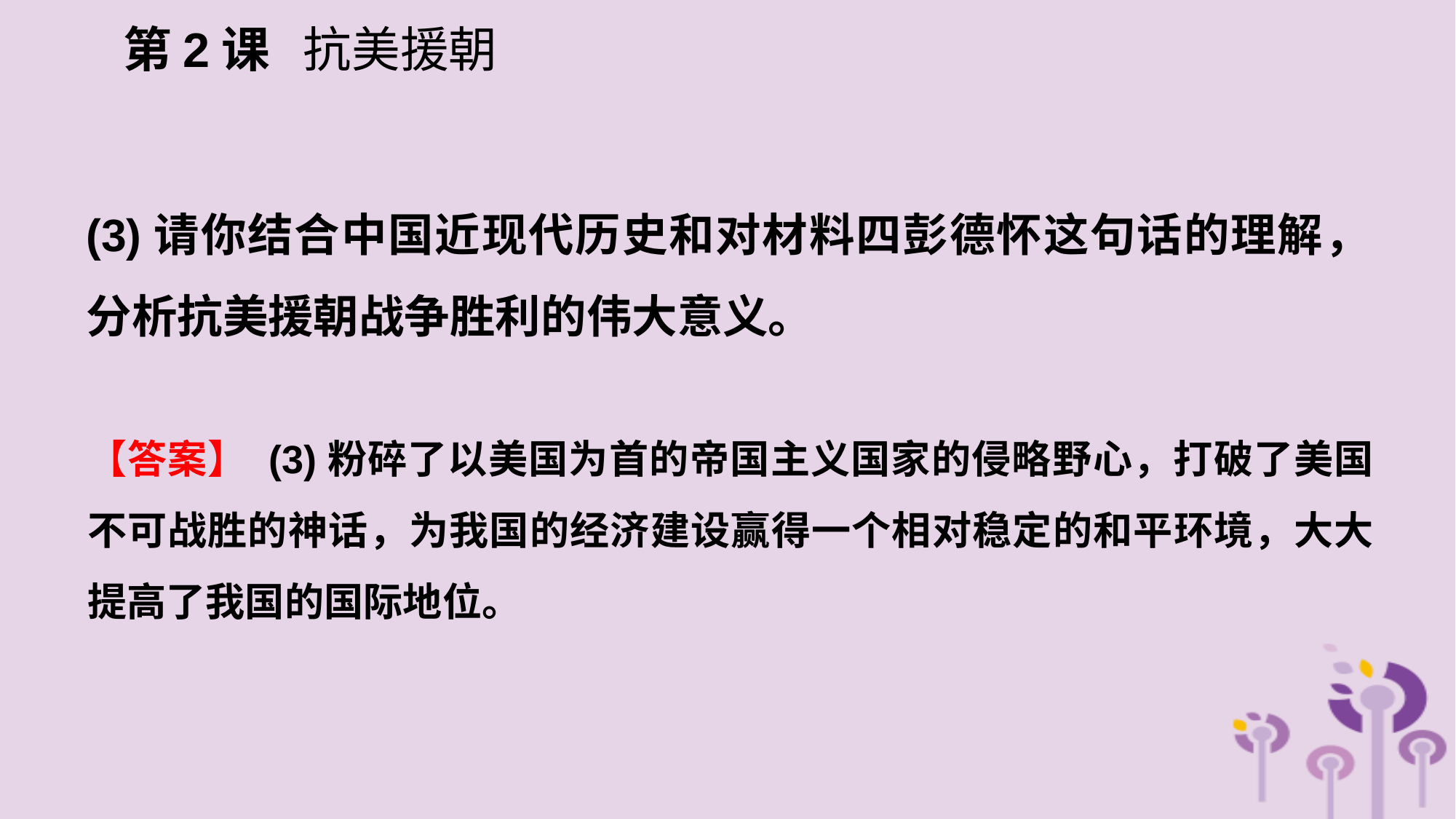

第2课   抗美援朝
(3)请你结合中国近现代历史和对材料四彭德怀这句话的理解，分析抗美援朝战争胜利的伟大意义。
【答案】 (3)粉碎了以美国为首的帝国主义国家的侵略野心，打破了美国不可战胜的神话，为我国的经济建设赢得一个相对稳定的和平环境，大大提高了我国的国际地位。